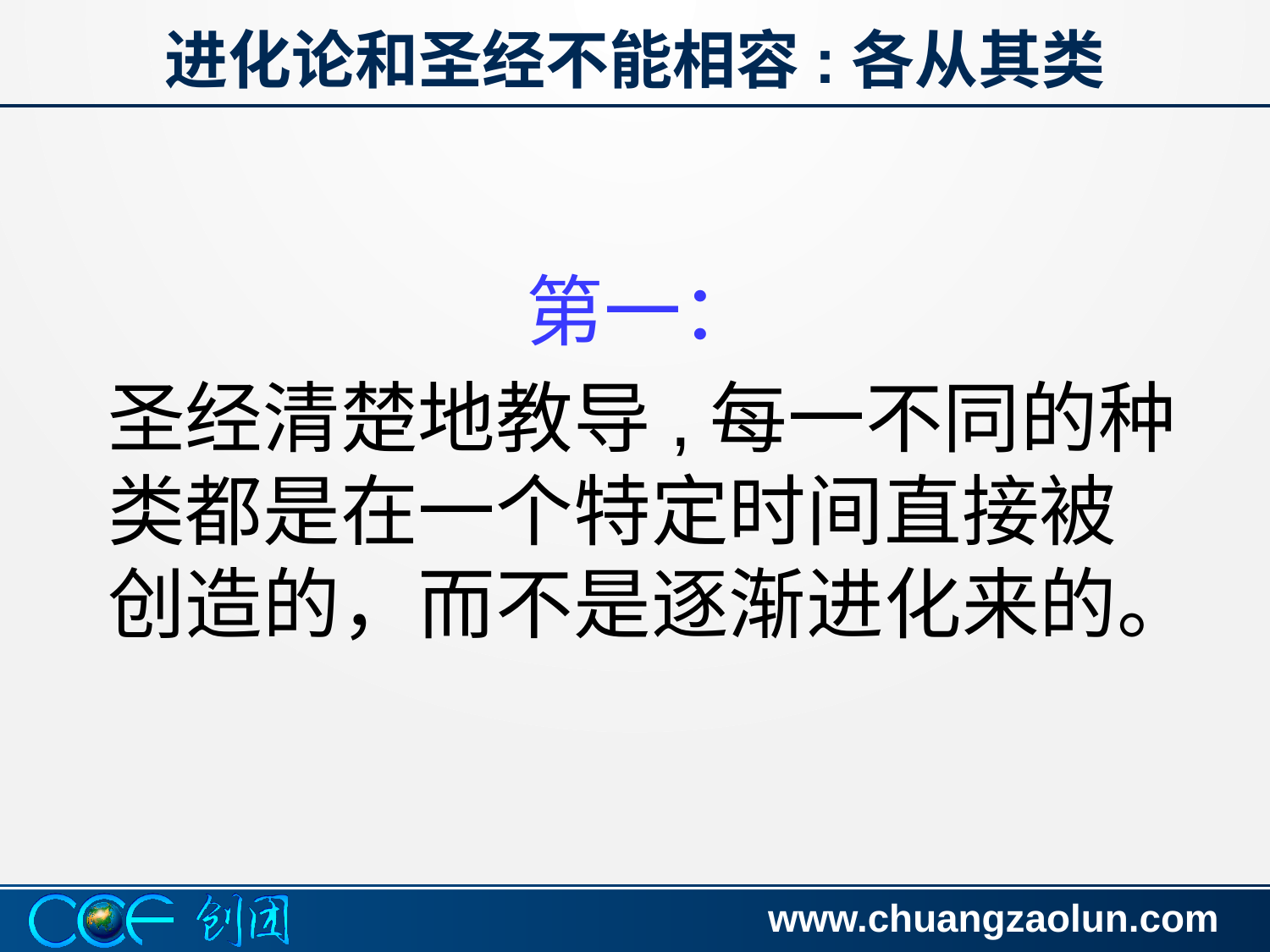

# 进化论和圣经不能相容:各从其类
第一：
圣经清楚地教导,每一不同的种类都是在一个特定时间直接被创造的，而不是逐渐进化来的。